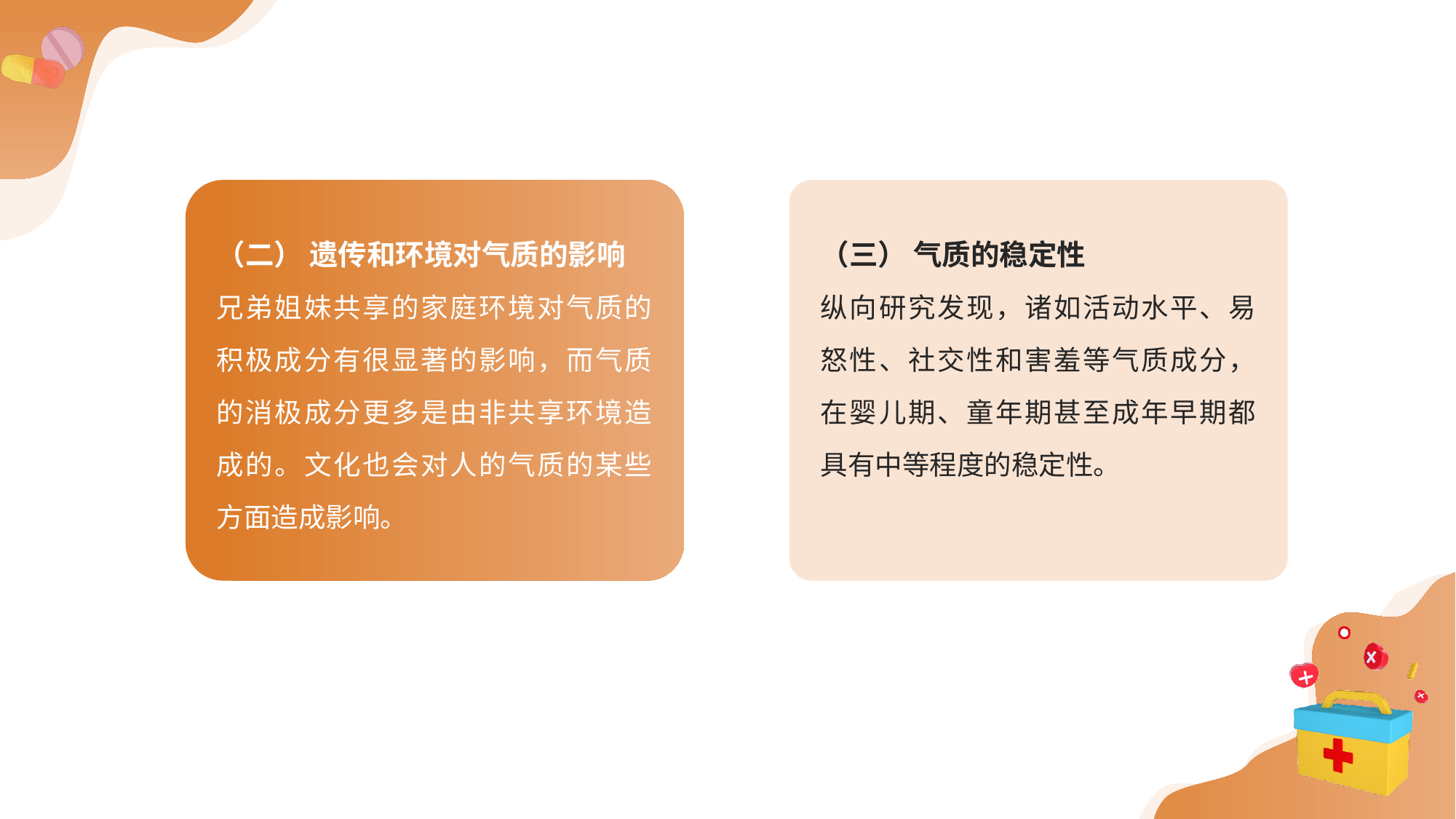

（二） 遗传和环境对气质的影响
兄弟姐妹共享的家庭环境对气质的积极成分有很显著的影响，而气质的消极成分更多是由非共享环境造成的。文化也会对人的气质的某些方面造成影响。
（三） 气质的稳定性
纵向研究发现，诸如活动水平、易怒性、社交性和害羞等气质成分，在婴儿期、童年期甚至成年早期都具有中等程度的稳定性。